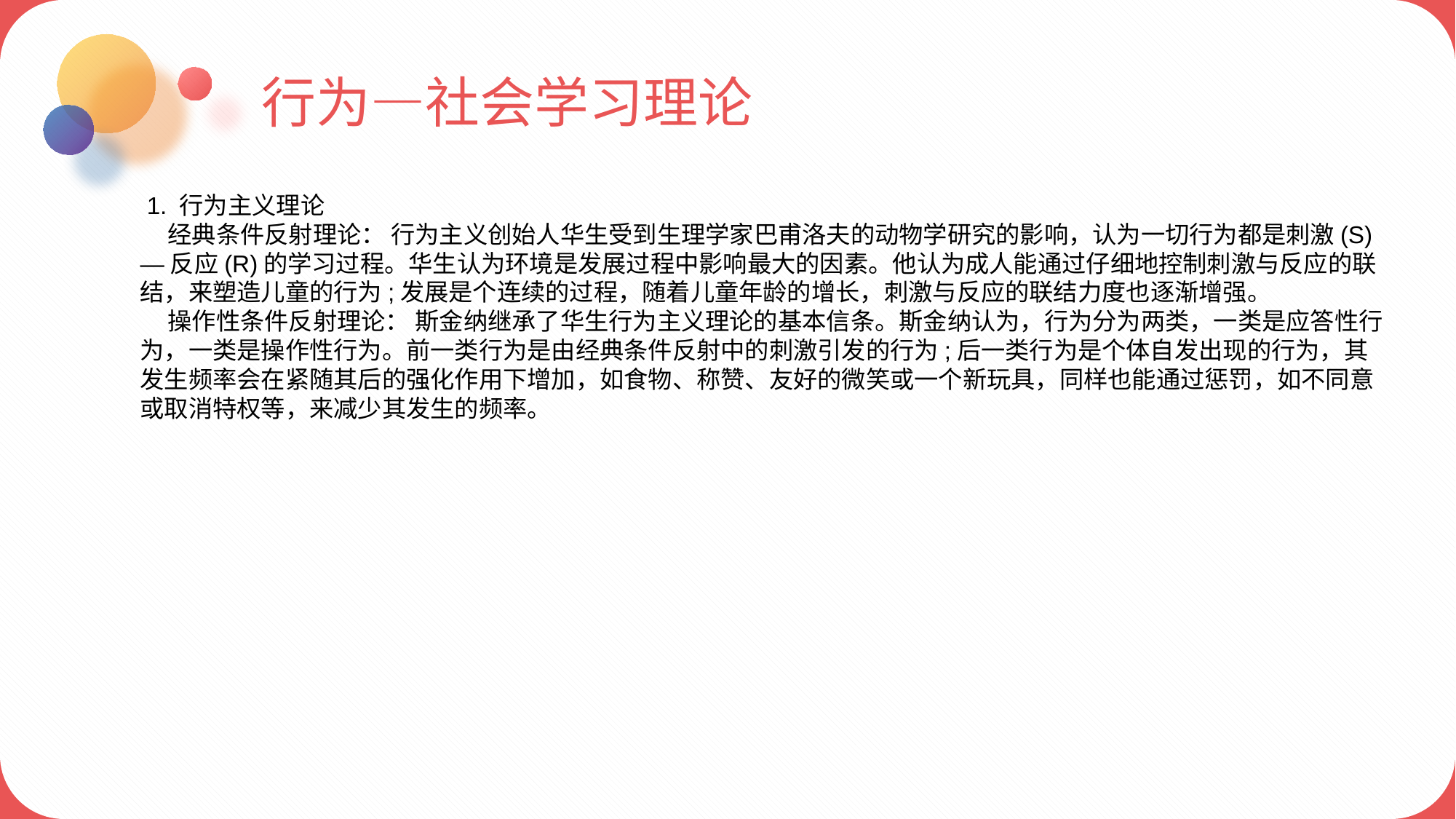

行为—社会学习理论
 1. 行为主义理论
    经典条件反射理论： 行为主义创始人华生受到生理学家巴甫洛夫的动物学研究的影响，认为一切行为都是刺激(S)—反应(R)的学习过程。华生认为环境是发展过程中影响最大的因素。他认为成人能通过仔细地控制刺激与反应的联结，来塑造儿童的行为;发展是个连续的过程，随着儿童年龄的增长，刺激与反应的联结力度也逐渐增强。
    操作性条件反射理论： 斯金纳继承了华生行为主义理论的基本信条。斯金纳认为，行为分为两类，一类是应答性行为，一类是操作性行为。前一类行为是由经典条件反射中的刺激引发的行为;后一类行为是个体自发出现的行为，其发生频率会在紧随其后的强化作用下增加，如食物、称赞、友好的微笑或一个新玩具，同样也能通过惩罚，如不同意或取消特权等，来减少其发生的频率。